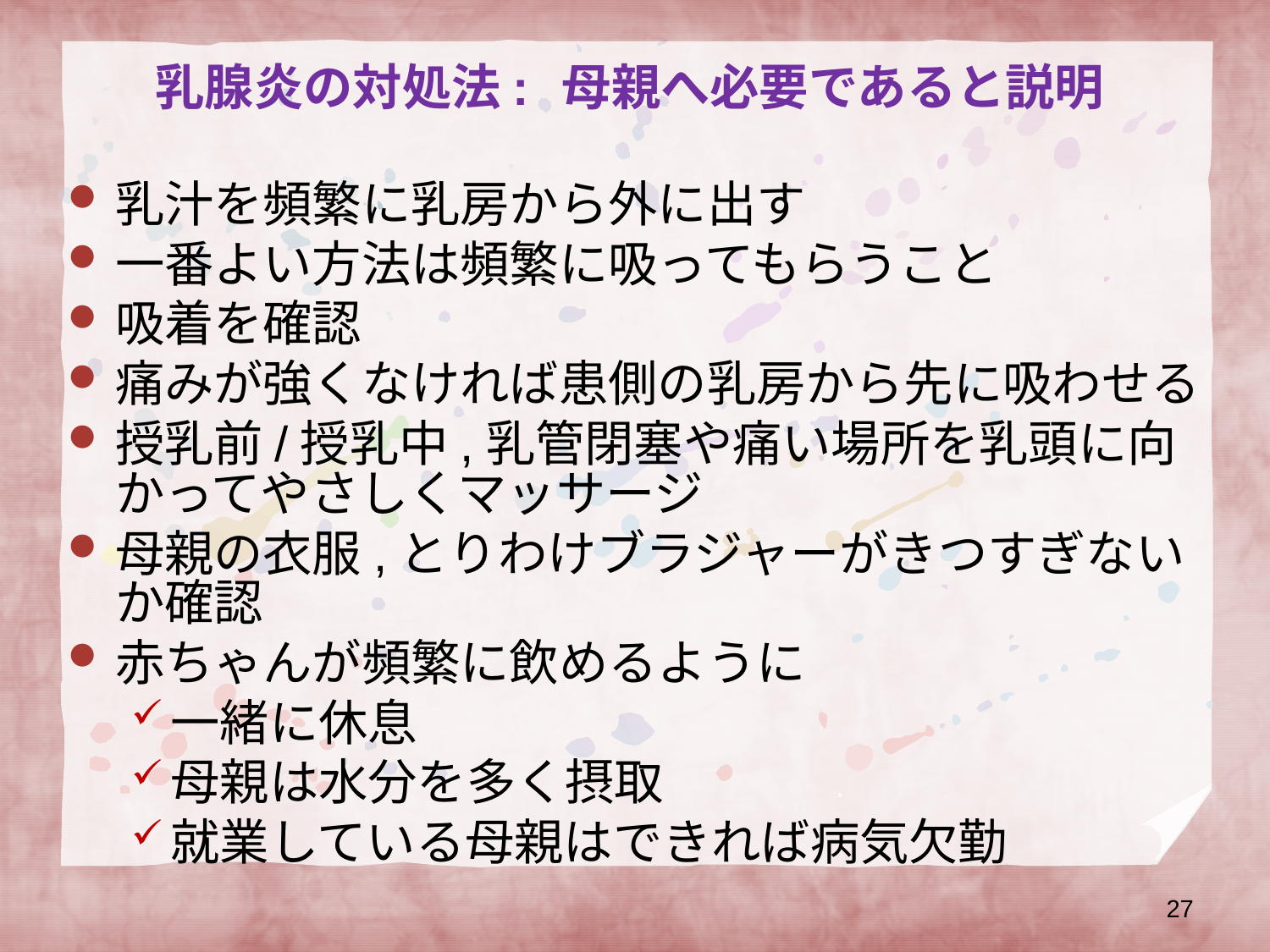

# 乳腺炎の対処法:	 母親へ必要であると説明
乳汁を頻繁に乳房から外に出す
一番よい方法は頻繁に吸ってもらうこと
吸着を確認
痛みが強くなければ患側の乳房から先に吸わせる
授乳前/授乳中,乳管閉塞や痛い場所を乳頭に向かってやさしくマッサージ
母親の衣服,とりわけブラジャーがきつすぎないか確認
赤ちゃんが頻繁に飲めるように
一緒に休息
母親は水分を多く摂取
就業している母親はできれば病気欠勤
27